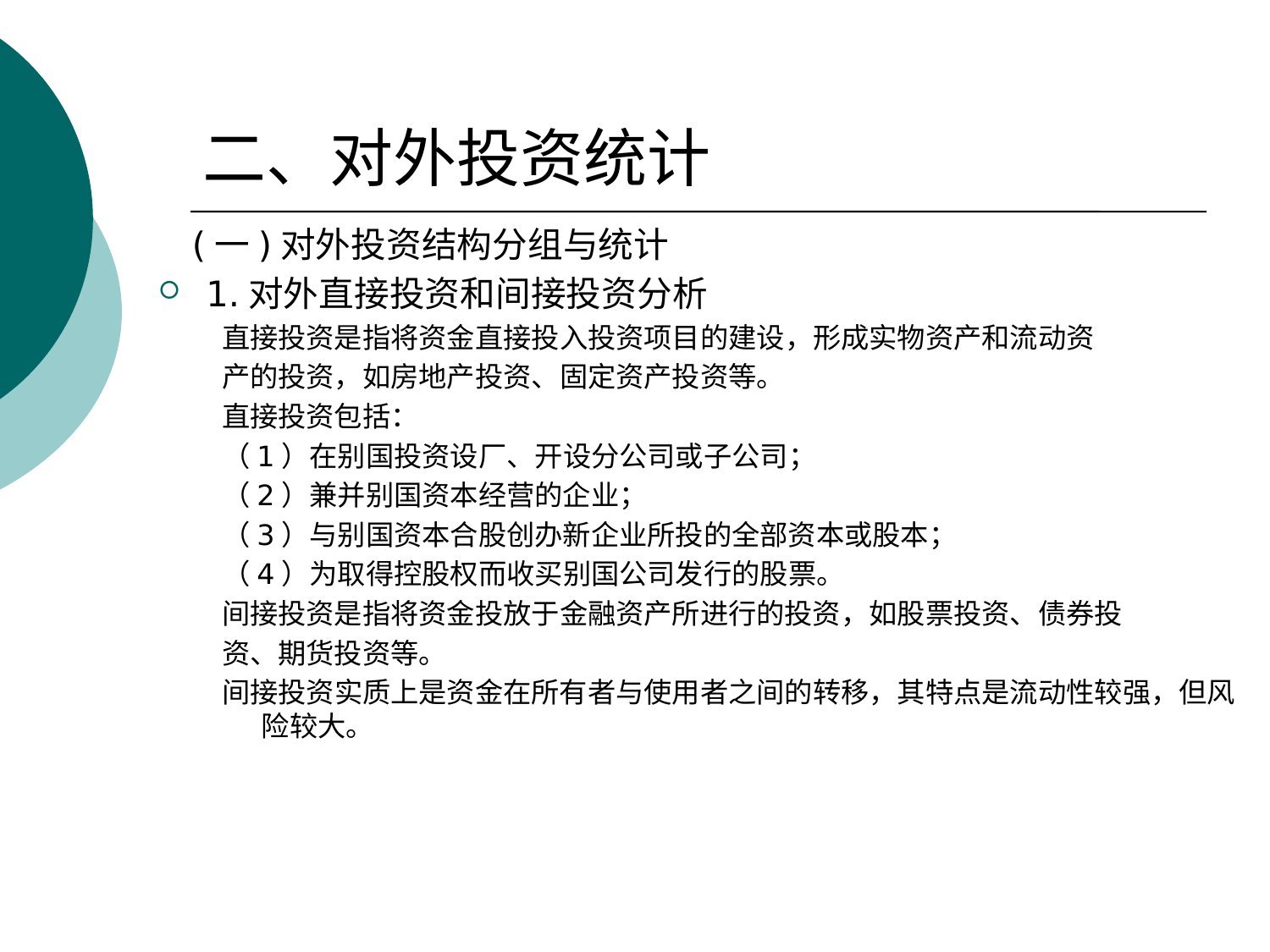

# 二、对外投资统计
   (一)对外投资结构分组与统计
1.对外直接投资和间接投资分析
直接投资是指将资金直接投入投资项目的建设，形成实物资产和流动资
产的投资，如房地产投资、固定资产投资等。
直接投资包括：
（1）在别国投资设厂、开设分公司或子公司；
（2）兼并别国资本经营的企业；
（3）与别国资本合股创办新企业所投的全部资本或股本；
（4）为取得控股权而收买别国公司发行的股票。
间接投资是指将资金投放于金融资产所进行的投资，如股票投资、债券投
资、期货投资等。
间接投资实质上是资金在所有者与使用者之间的转移，其特点是流动性较强，但风险较大。